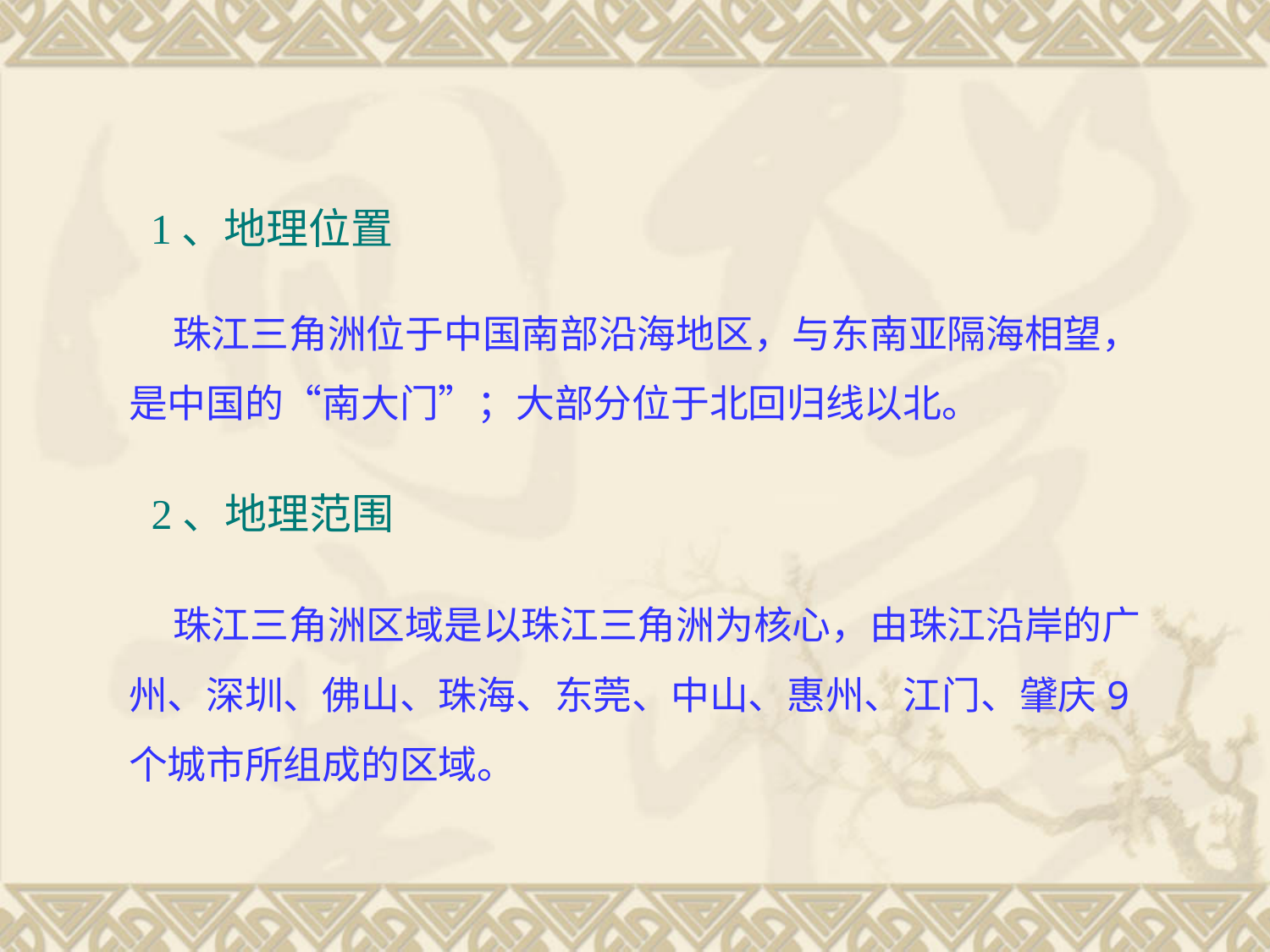

1、地理位置
    珠江三角洲位于中国南部沿海地区，与东南亚隔海相望，是中国的“南大门”；大部分位于北回归线以北。
2、地理范围
    珠江三角洲区域是以珠江三角洲为核心，由珠江沿岸的广州、深圳、佛山、珠海、东莞、中山、惠州、江门、肈庆9个城市所组成的区域。